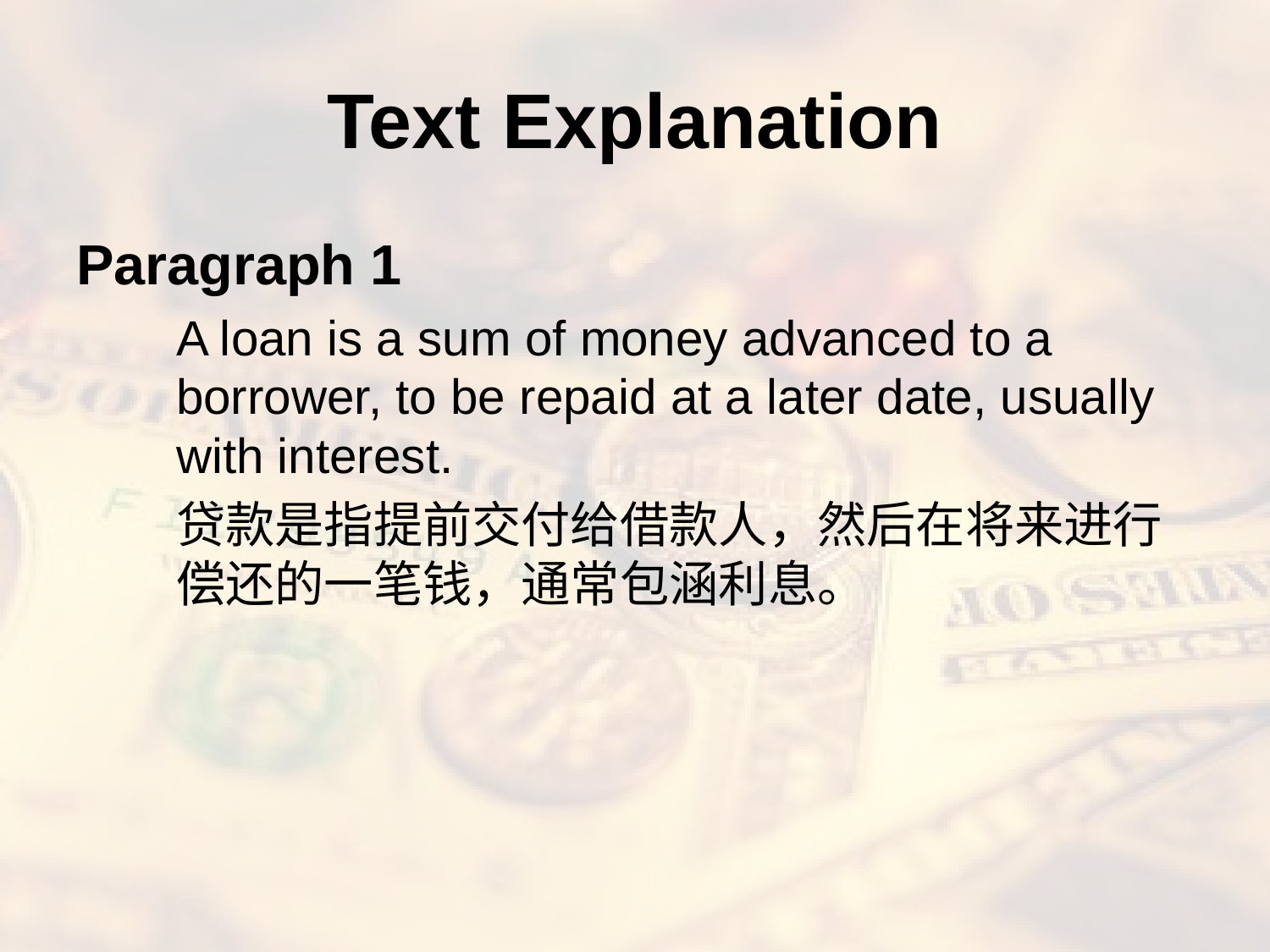

# Text Explanation
Paragraph 1
A loan is a sum of money advanced to a borrower, to be repaid at a later date, usually with interest.
贷款是指提前交付给借款人，然后在将来进行偿还的一笔钱，通常包涵利息。